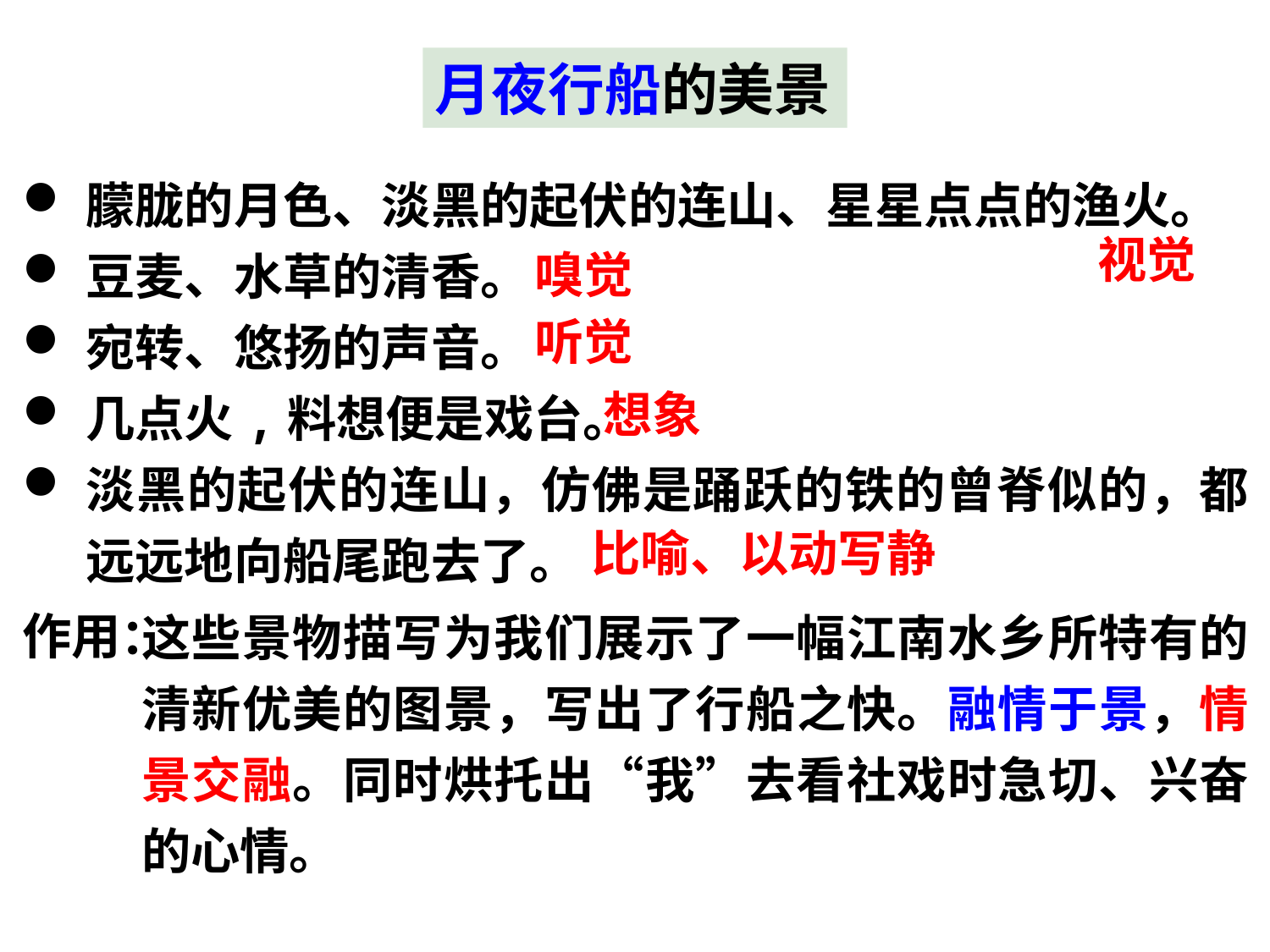

月夜行船的美景
朦胧的月色、淡黑的起伏的连山、星星点点的渔火。
豆麦、水草的清香。
宛转、悠扬的声音。
几点火,料想便是戏台。
淡黑的起伏的连山，仿佛是踊跃的铁的曾脊似的，都远远地向船尾跑去了。
视觉
嗅觉
听觉
想象
比喻、以动写静
这些景物描写为我们展示了一幅江南水乡所特有的清新优美的图景，写出了行船之快。融情于景，情景交融。同时烘托出“我”去看社戏时急切、兴奋的心情。

作用：